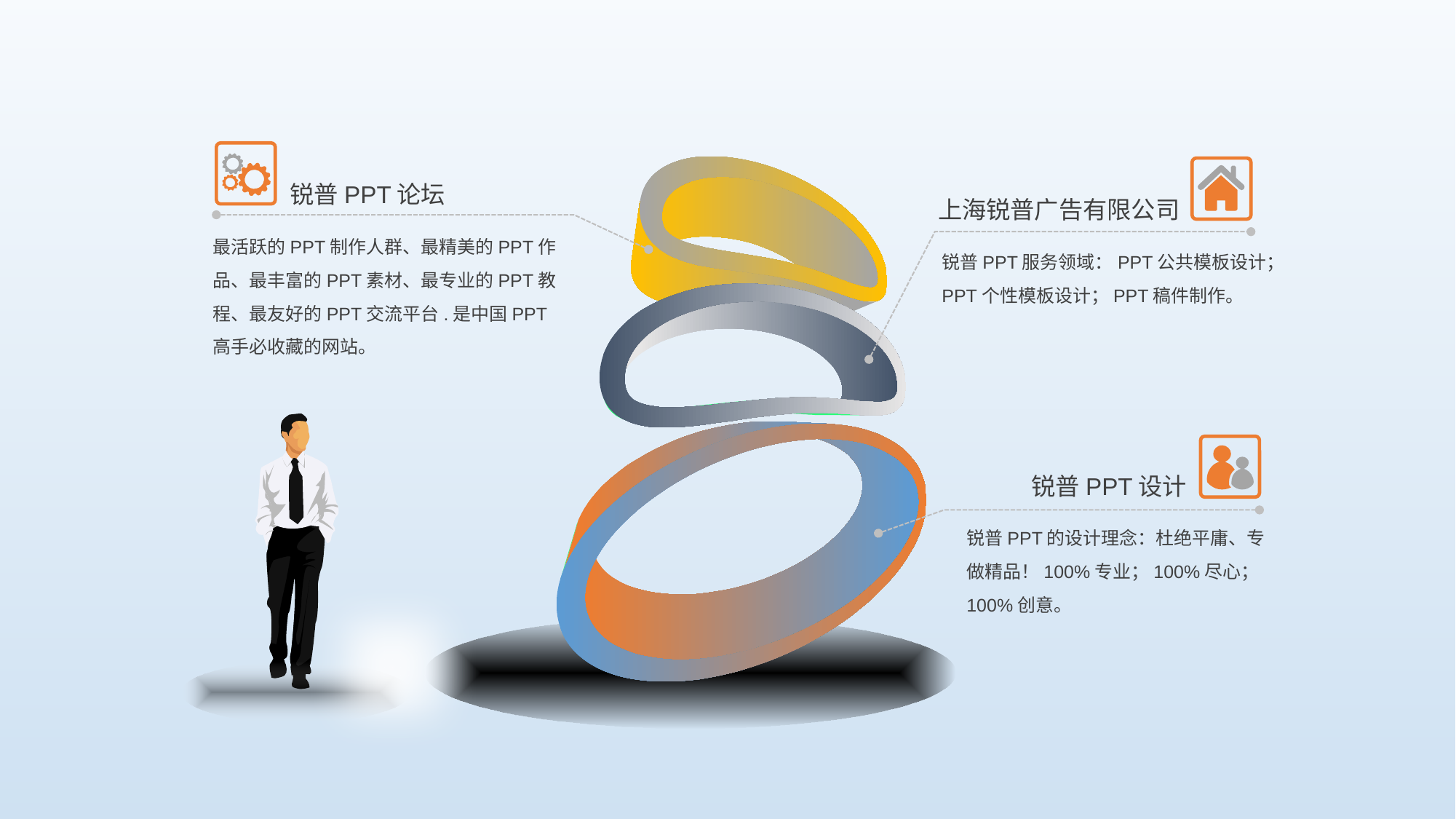

锐普PPT论坛
上海锐普广告有限公司

最活跃的PPT制作人群、最精美的PPT作品、最丰富的PPT素材、最专业的PPT教程、最友好的PPT交流平台.是中国PPT高手必收藏的网站。

锐普PPT服务领域：PPT公共模板设计；PPT个性模板设计；PPT稿件制作。

锐普PPT设计

锐普PPT的设计理念：杜绝平庸、专做精品！100%专业；100%尽心；100%创意。